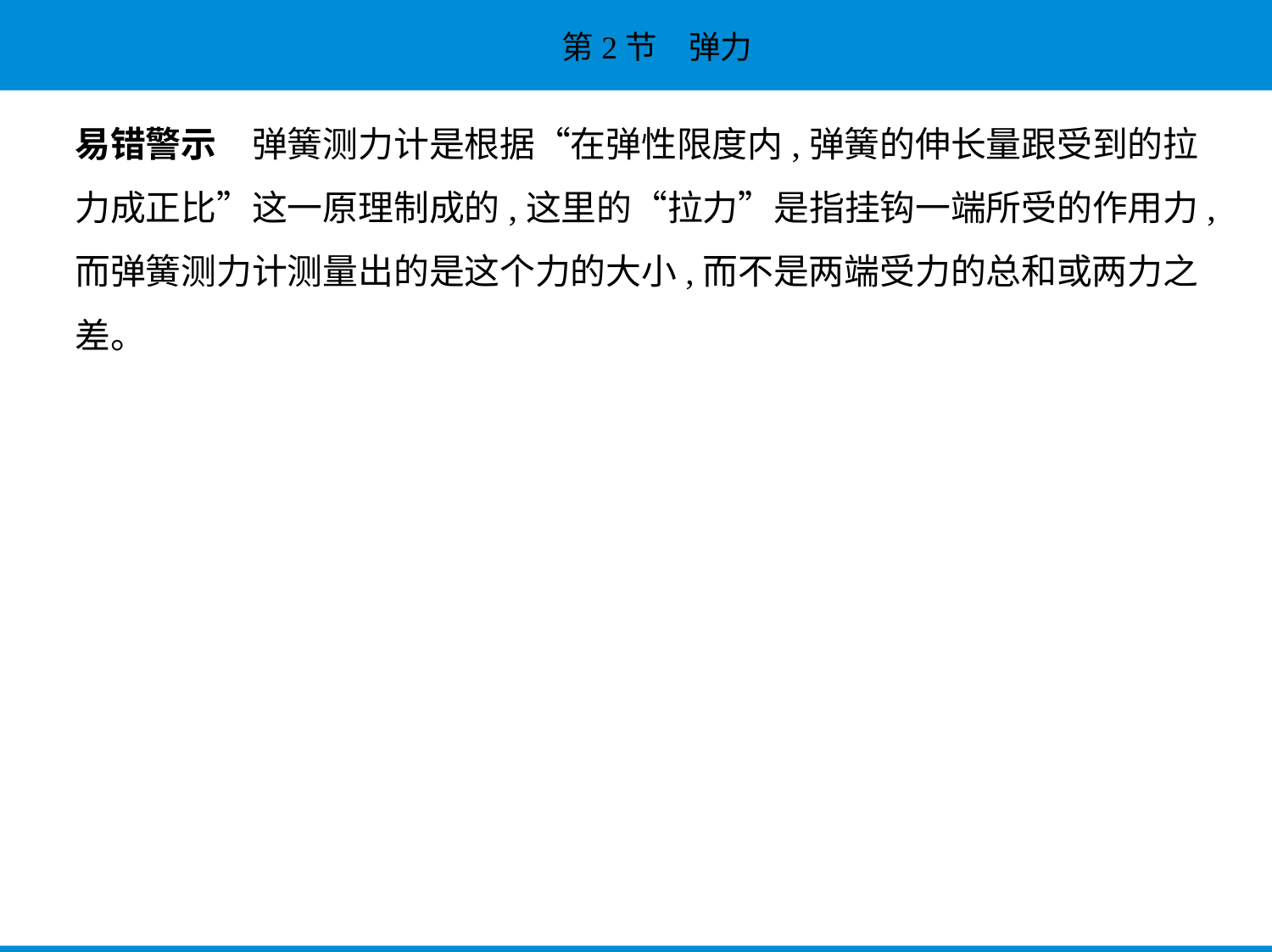

易错警示　弹簧测力计是根据“在弹性限度内,弹簧的伸长量跟受到的拉
力成正比”这一原理制成的,这里的“拉力”是指挂钩一端所受的作用力,
而弹簧测力计测量出的是这个力的大小,而不是两端受力的总和或两力之
差。